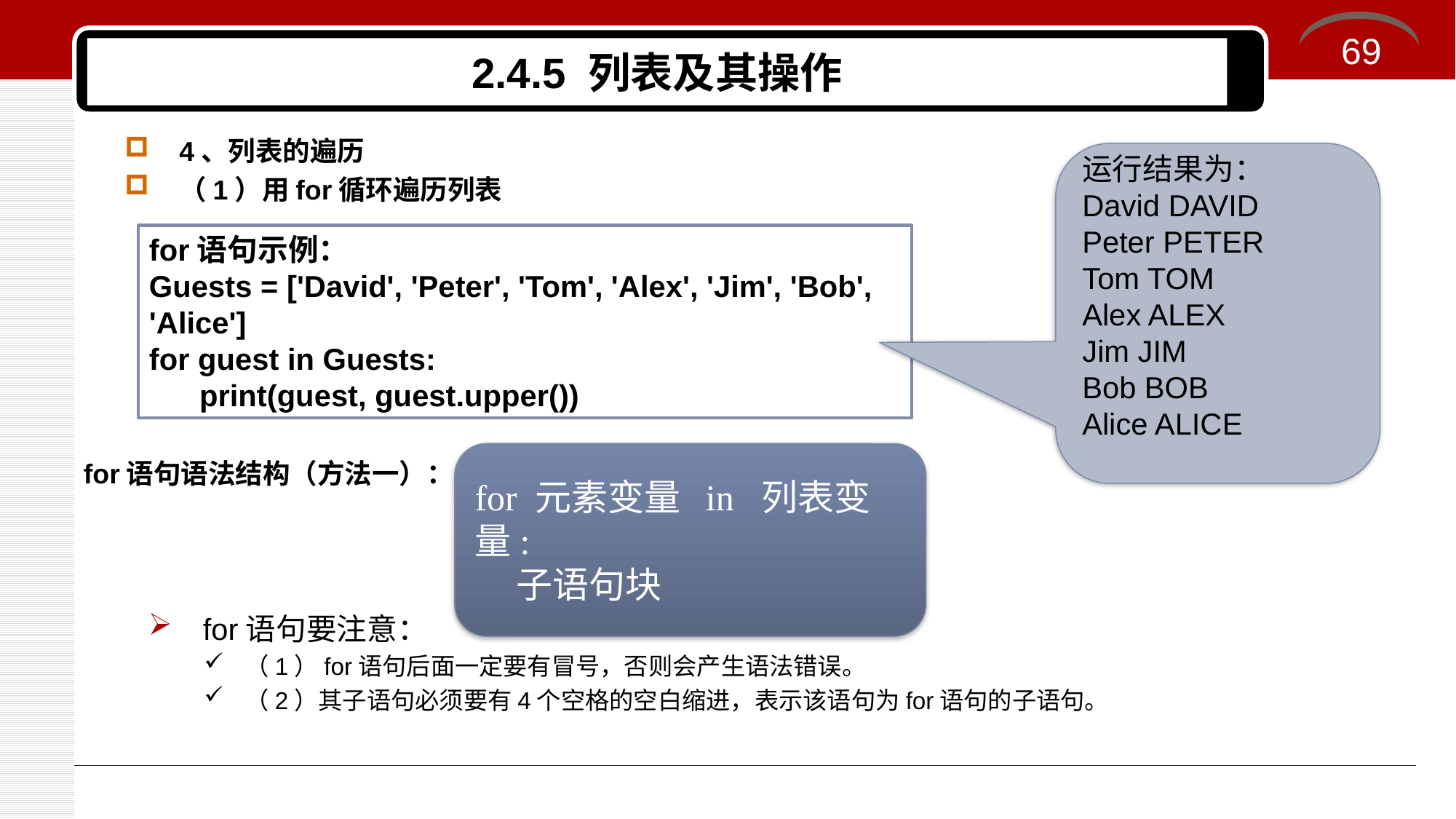

69
# 2.4.5 列表及其操作
4、列表的遍历
（1）用for循环遍历列表

for语句语法结构（方法一）：

for语句要注意：
（1）for语句后面一定要有冒号，否则会产生语法错误。
（2）其子语句必须要有4个空格的空白缩进，表示该语句为for语句的子语句。

运行结果为：
David DAVID
Peter PETER
Tom TOM
Alex ALEX
Jim JIM
Bob BOB
Alice ALICE

for语句示例：
Guests = ['David', 'Peter', 'Tom', 'Alex', 'Jim', 'Bob', 'Alice']
for guest in Guests:
      print(guest, guest.upper())
for 元素变量  in  列表变量:
    子语句块